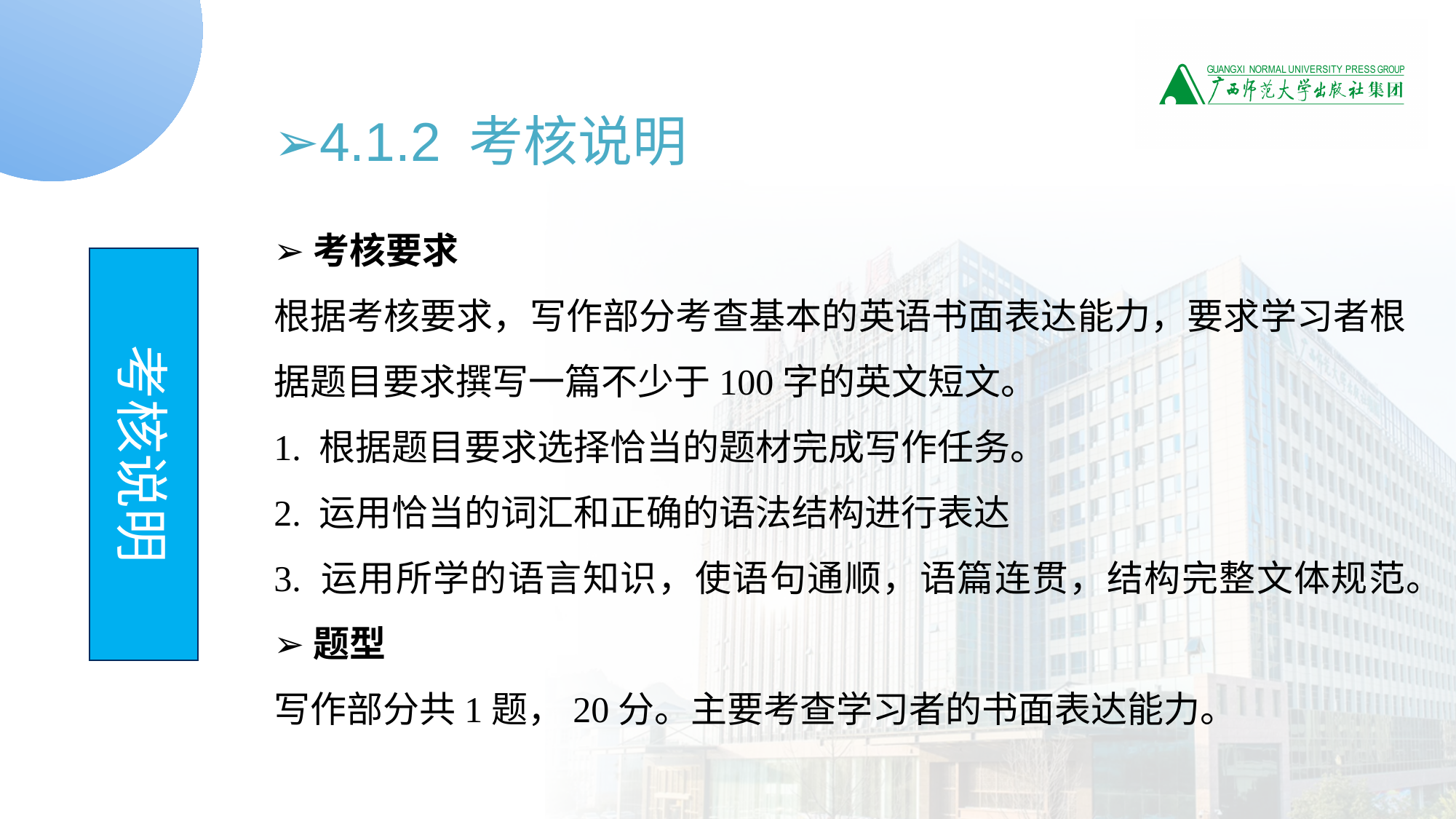

➢4.1.2 考核说明

➢考核要求
根据考核要求，写作部分考查基本的英语书面表达能力，要求学习者根据题目要求撰写一篇不少于100字的英文短文。
1. 根据题目要求选择恰当的题材完成写作任务。
2. 运用恰当的词汇和正确的语法结构进行表达
3. 运用所学的语言知识，使语句通顺，语篇连贯，结构完整文体规范。
➢题型
写作部分共1题，20分。主要考查学习者的书面表达能力。
考核说明